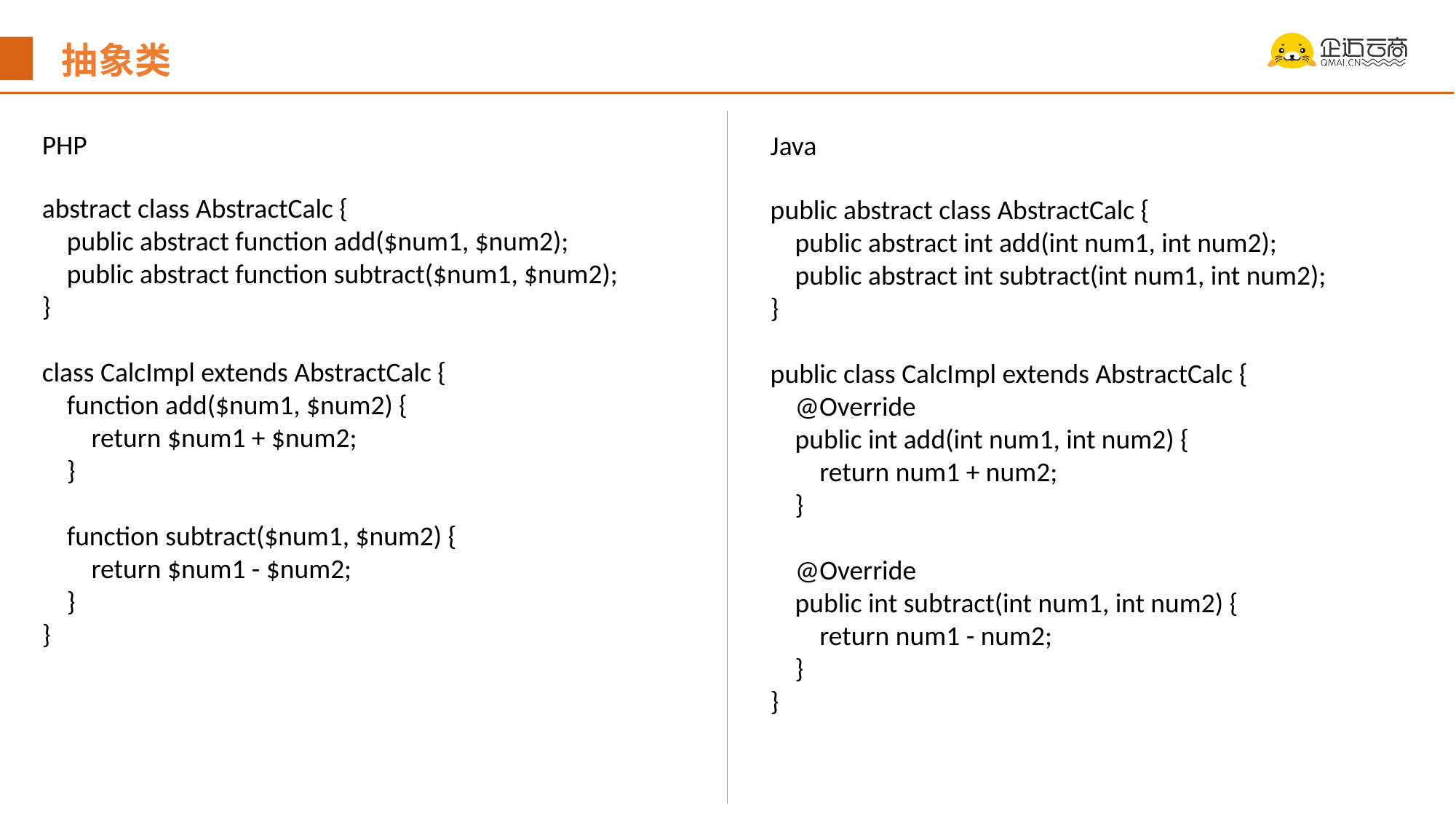

抽象类

PHP
Java
abstract class AbstractCalc {
    public abstract function add($num1, $num2);
    public abstract function subtract($num1, $num2);
}
class CalcImpl extends AbstractCalc {
    function add($num1, $num2) {
        return $num1 + $num2;
    }
    function subtract($num1, $num2) {
        return $num1 - $num2;
    }
}
public abstract class AbstractCalc {
    public abstract int add(int num1, int num2);
    public abstract int subtract(int num1, int num2);
}
public class CalcImpl extends AbstractCalc {
    @Override
    public int add(int num1, int num2) {
        return num1 + num2;
    }
    @Override
    public int subtract(int num1, int num2) {
        return num1 - num2;
    }
}